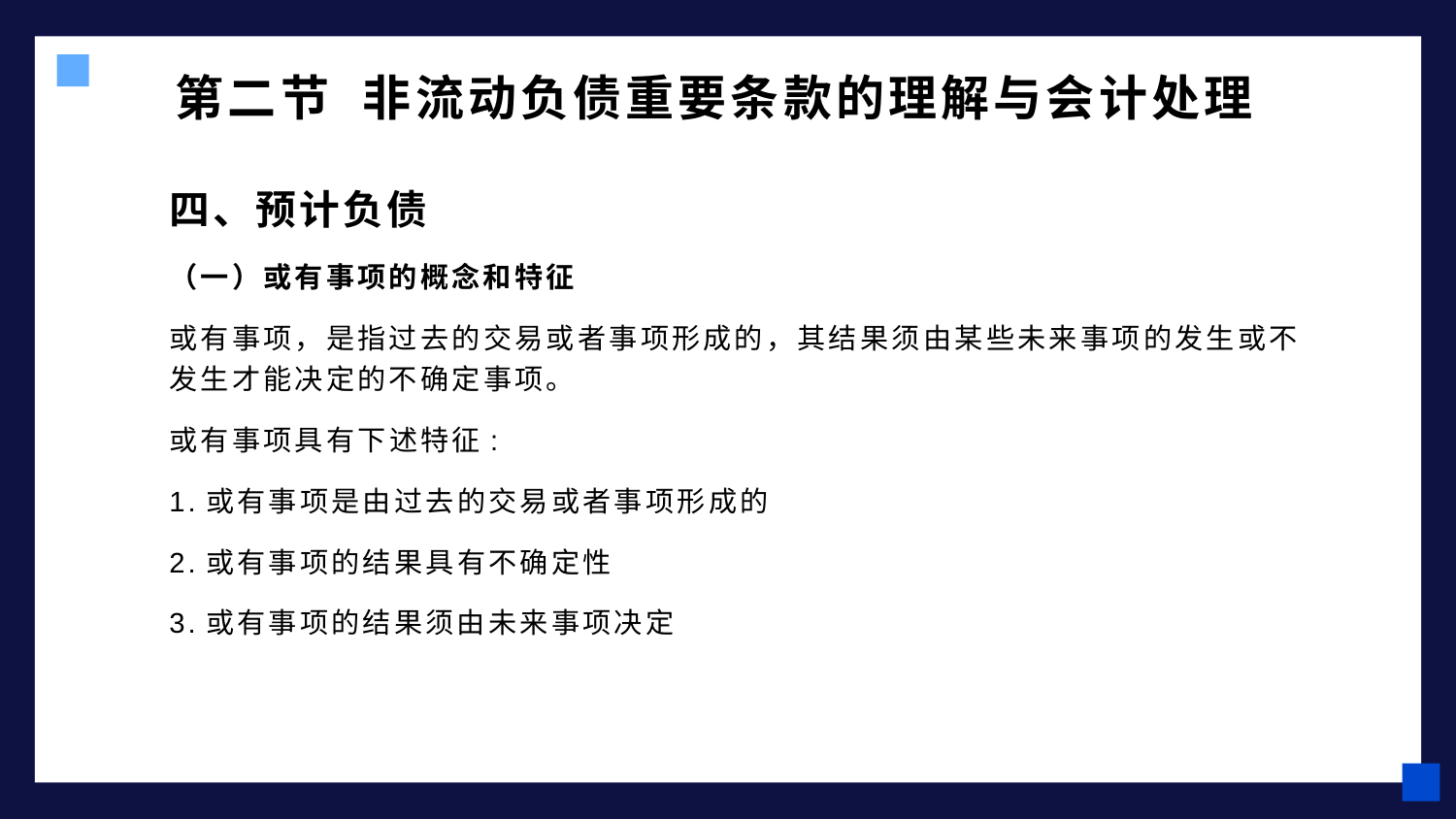

# 第二节  非流动负债重要条款的理解与会计处理
四、预计负债
（一）或有事项的概念和特征
或有事项，是指过去的交易或者事项形成的，其结果须由某些未来事项的发生或不发生才能决定的不确定事项。
或有事项具有下述特征:
1.或有事项是由过去的交易或者事项形成的
2.或有事项的结果具有不确定性
3.或有事项的结果须由未来事项决定